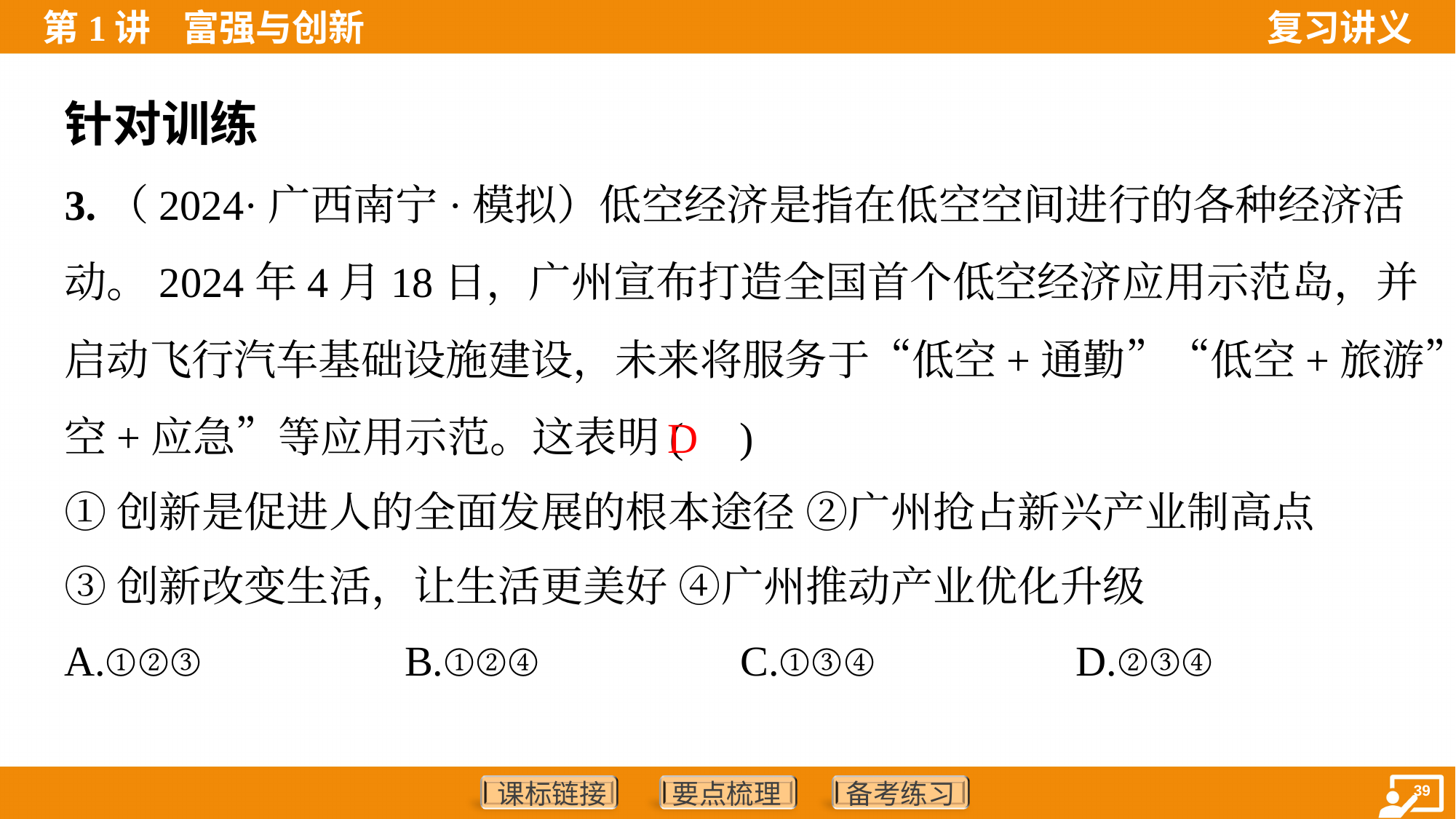

针对训练
3.（2024·广西南宁·模拟）低空经济是指在低空空间进行的各种经济活
动。2024年4月18日，广州宣布打造全国首个低空经济应用示范岛，并
启动飞行汽车基础设施建设，未来将服务于“低空+通勤”“低空+旅游”“低
空+应急”等应用示范。这表明(     )
D
①创新是促进人的全面发展的根本途径 ②广州抢占新兴产业制高点
③创新改变生活，让生活更美好 ④广州推动产业优化升级
A.①②③	B.①②④	C.①③④	D.②③④